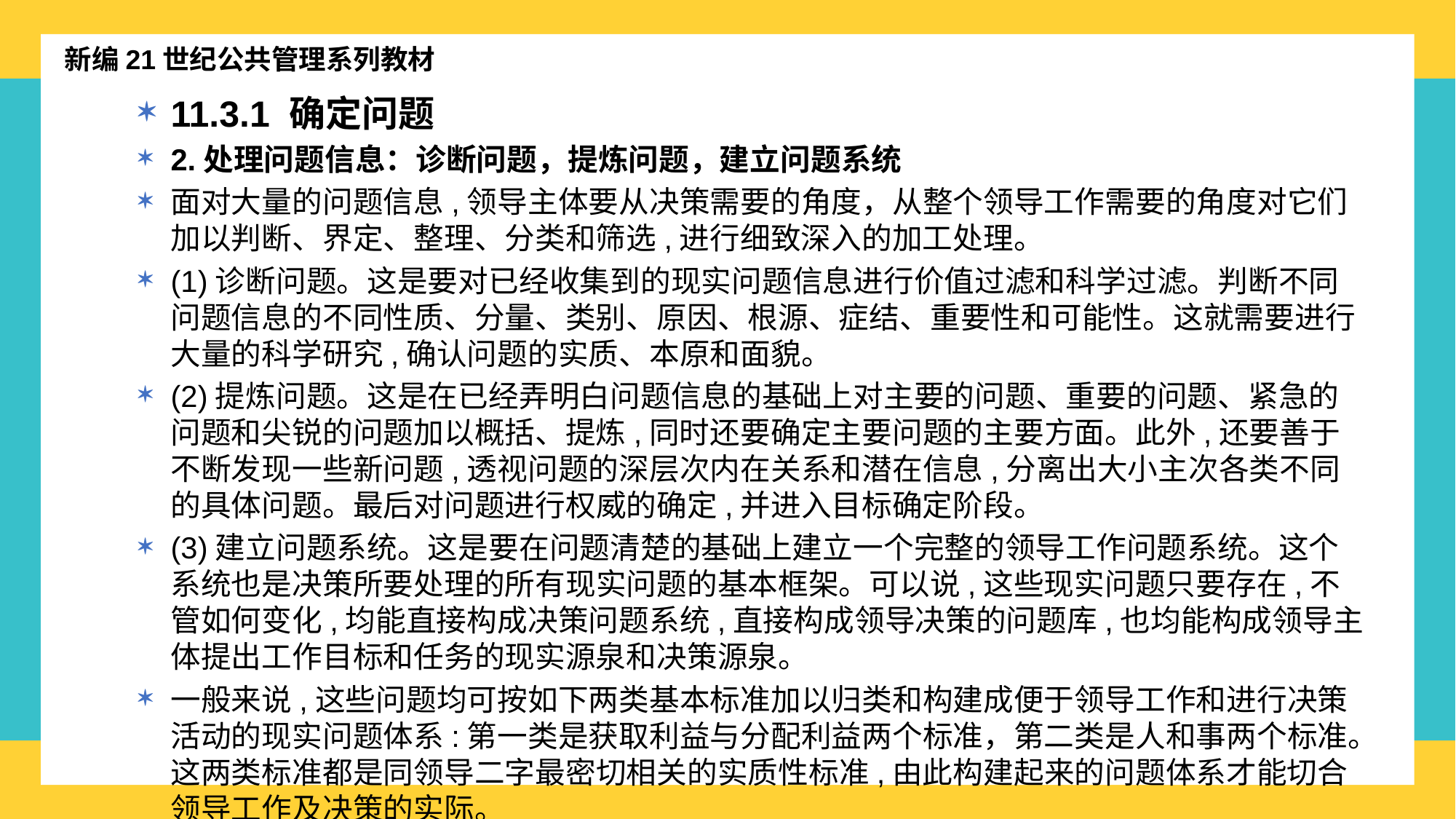

新编21世纪公共管理系列教材
11.3.1 确定问题
2.处理问题信息：诊断问题，提炼问题，建立问题系统
面对大量的问题信息,领导主体要从决策需要的角度，从整个领导工作需要的角度对它们加以判断、界定、整理、分类和筛选,进行细致深入的加工处理。
(1)诊断问题。这是要对已经收集到的现实问题信息进行价值过滤和科学过滤。判断不同问题信息的不同性质、分量、类别、原因、根源、症结、重要性和可能性。这就需要进行大量的科学研究,确认问题的实质、本原和面貌。
(2)提炼问题。这是在已经弄明白问题信息的基础上对主要的问题、重要的问题、紧急的问题和尖锐的问题加以概括、提炼,同时还要确定主要问题的主要方面。此外,还要善于不断发现一些新问题,透视问题的深层次内在关系和潜在信息,分离出大小主次各类不同的具体问题。最后对问题进行权威的确定,并进入目标确定阶段。
(3)建立问题系统。这是要在问题清楚的基础上建立一个完整的领导工作问题系统。这个系统也是决策所要处理的所有现实问题的基本框架。可以说,这些现实问题只要存在,不管如何变化,均能直接构成决策问题系统,直接构成领导决策的问题库,也均能构成领导主体提出工作目标和任务的现实源泉和决策源泉。
一般来说,这些问题均可按如下两类基本标准加以归类和构建成便于领导工作和进行决策活动的现实问题体系:第一类是获取利益与分配利益两个标准，第二类是人和事两个标准。这两类标准都是同领导二字最密切相关的实质性标准,由此构建起来的问题体系才能切合领导工作及决策的实际。